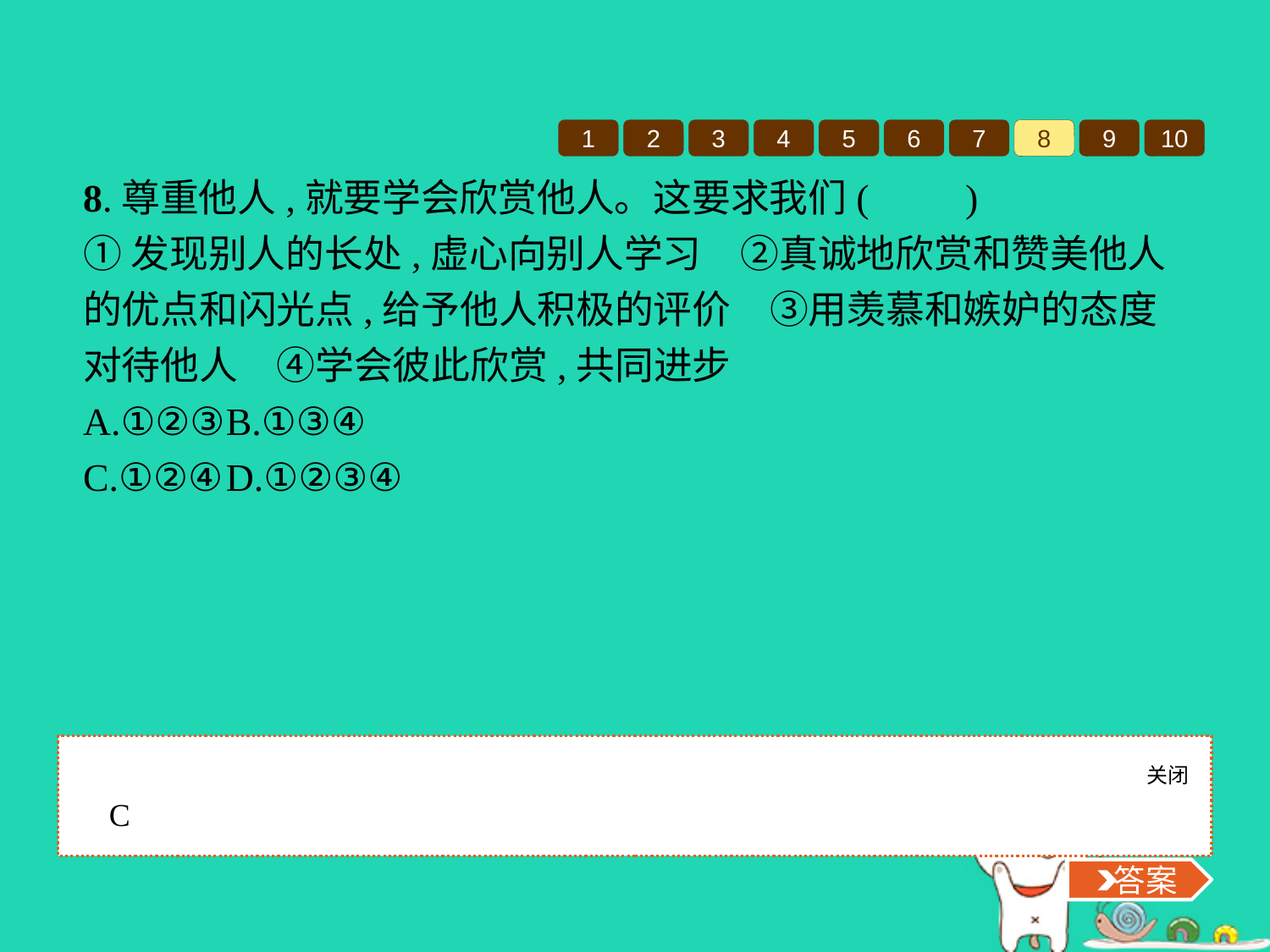

1
2
3
4
5
6
7
8
9
10
8.尊重他人,就要学会欣赏他人。这要求我们(　　)
①发现别人的长处,虚心向别人学习　②真诚地欣赏和赞美他人的优点和闪光点,给予他人积极的评价　③用羡慕和嫉妒的态度对待他人　④学会彼此欣赏,共同进步
A.①②③	B.①③④
C.①②④	D.①②③④

关闭
  答案

C
  答案